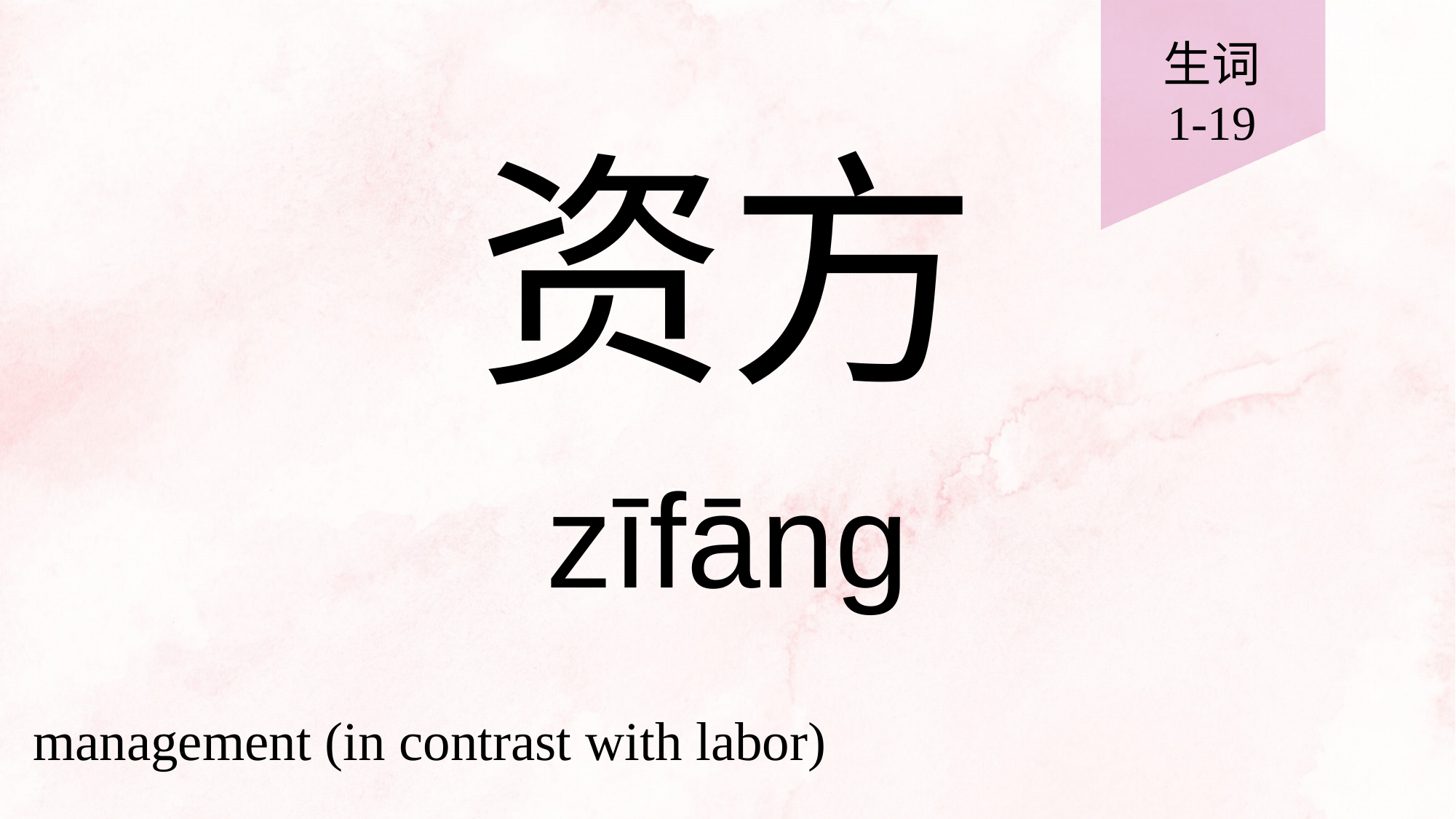

生词
1-19
# 资方
zīfāng
management (in contrast with labor)